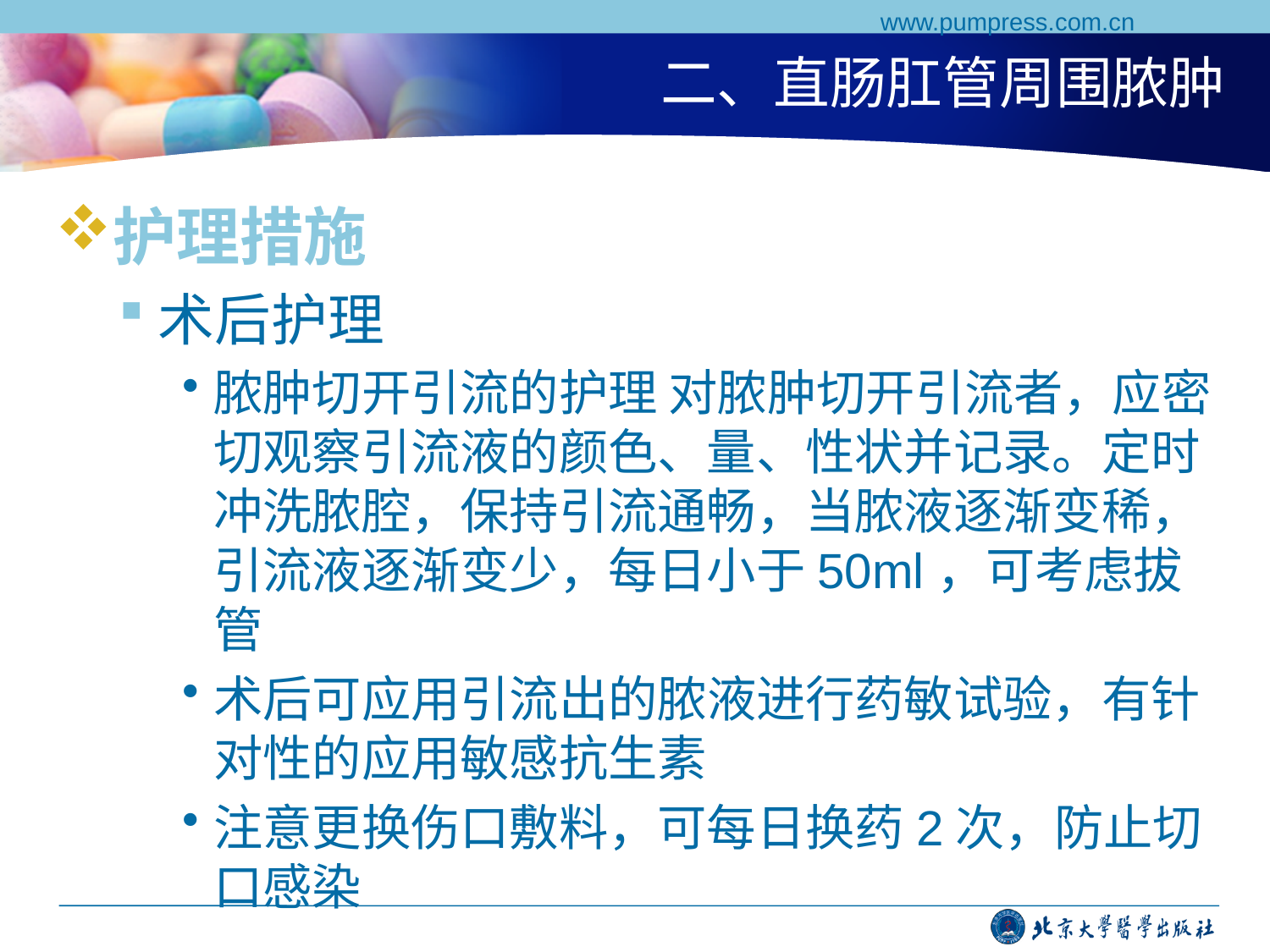

www.pumpress.com.cn
# 二、直肠肛管周围脓肿
护理措施
术后护理
脓肿切开引流的护理 对脓肿切开引流者，应密切观察引流液的颜色、量、性状并记录。定时冲洗脓腔，保持引流通畅，当脓液逐渐变稀，引流液逐渐变少，每日小于50ml，可考虑拔管
术后可应用引流出的脓液进行药敏试验，有针对性的应用敏感抗生素
注意更换伤口敷料，可每日换药2次，防止切口感染